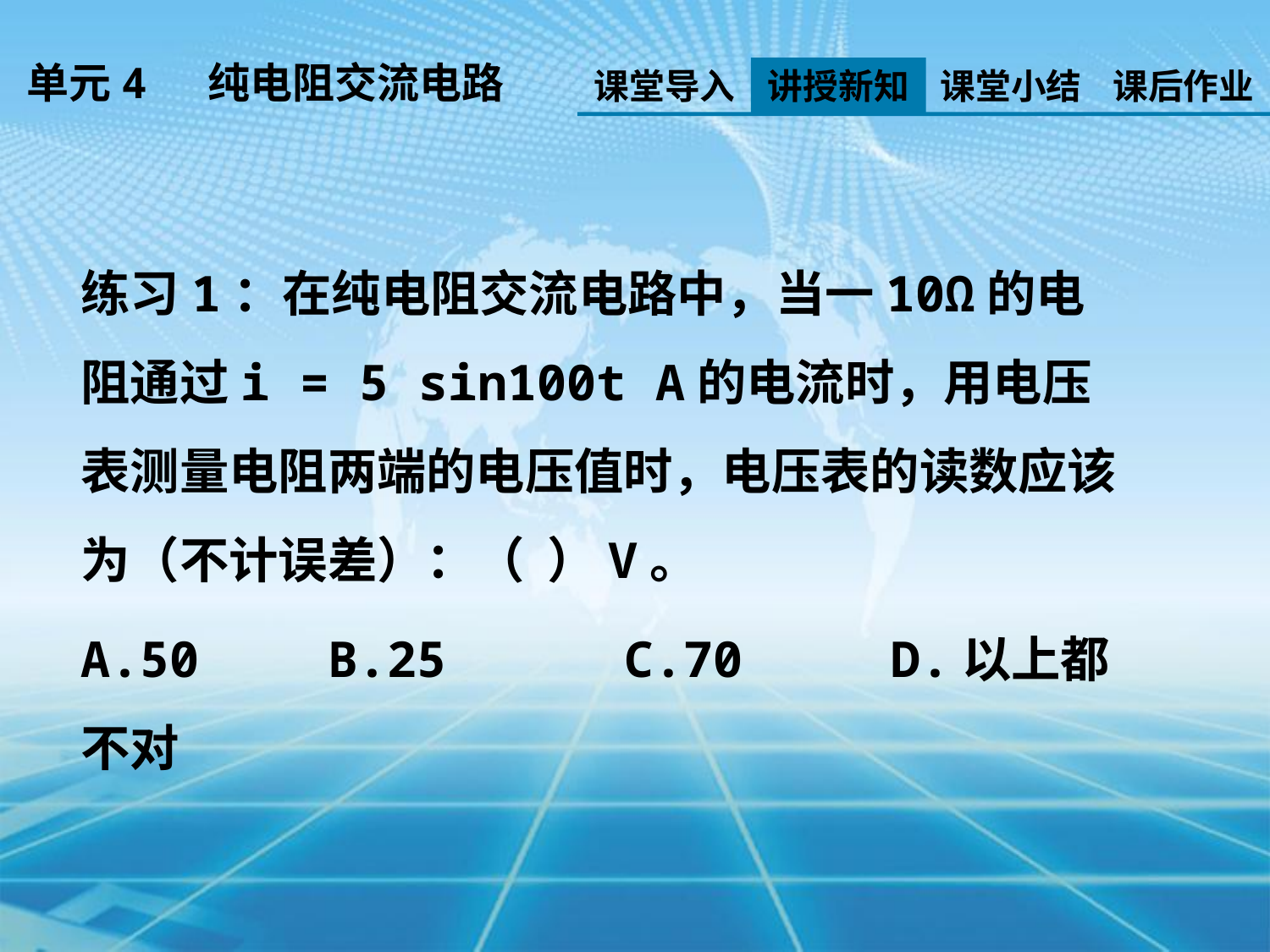

单元4  纯电阻交流电路
课堂导入
讲授新知
课堂小结
课后作业
练习1：在纯电阻交流电路中，当一10Ω的电阻通过i = 5 sin100t A的电流时，用电压表测量电阻两端的电压值时，电压表的读数应该为（不计误差）：（  ）V。
A.50	  B.25      C.70     D.以上都不对